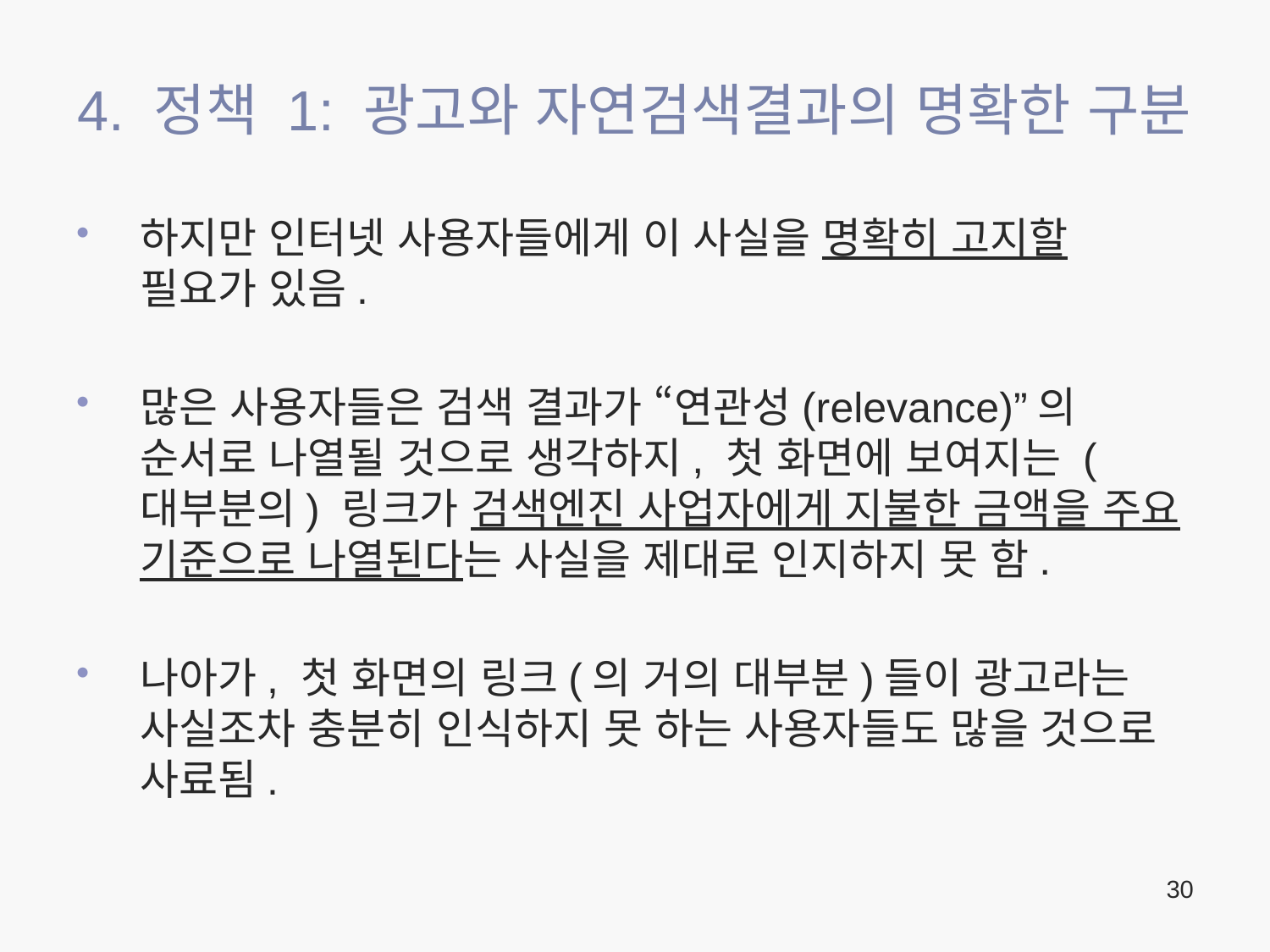

# 4. 정책 1: 광고와 자연검색결과의 명확한 구분
하지만 인터넷 사용자들에게 이 사실을 명확히 고지할 필요가 있음.

많은 사용자들은 검색 결과가 “연관성(relevance)”의 순서로 나열될 것으로 생각하지, 첫 화면에 보여지는 (대부분의) 링크가 검색엔진 사업자에게 지불한 금액을 주요 기준으로 나열된다는 사실을 제대로 인지하지 못 함.

나아가, 첫 화면의 링크(의 거의 대부분)들이 광고라는 사실조차 충분히 인식하지 못 하는 사용자들도 많을 것으로 사료됨.
30